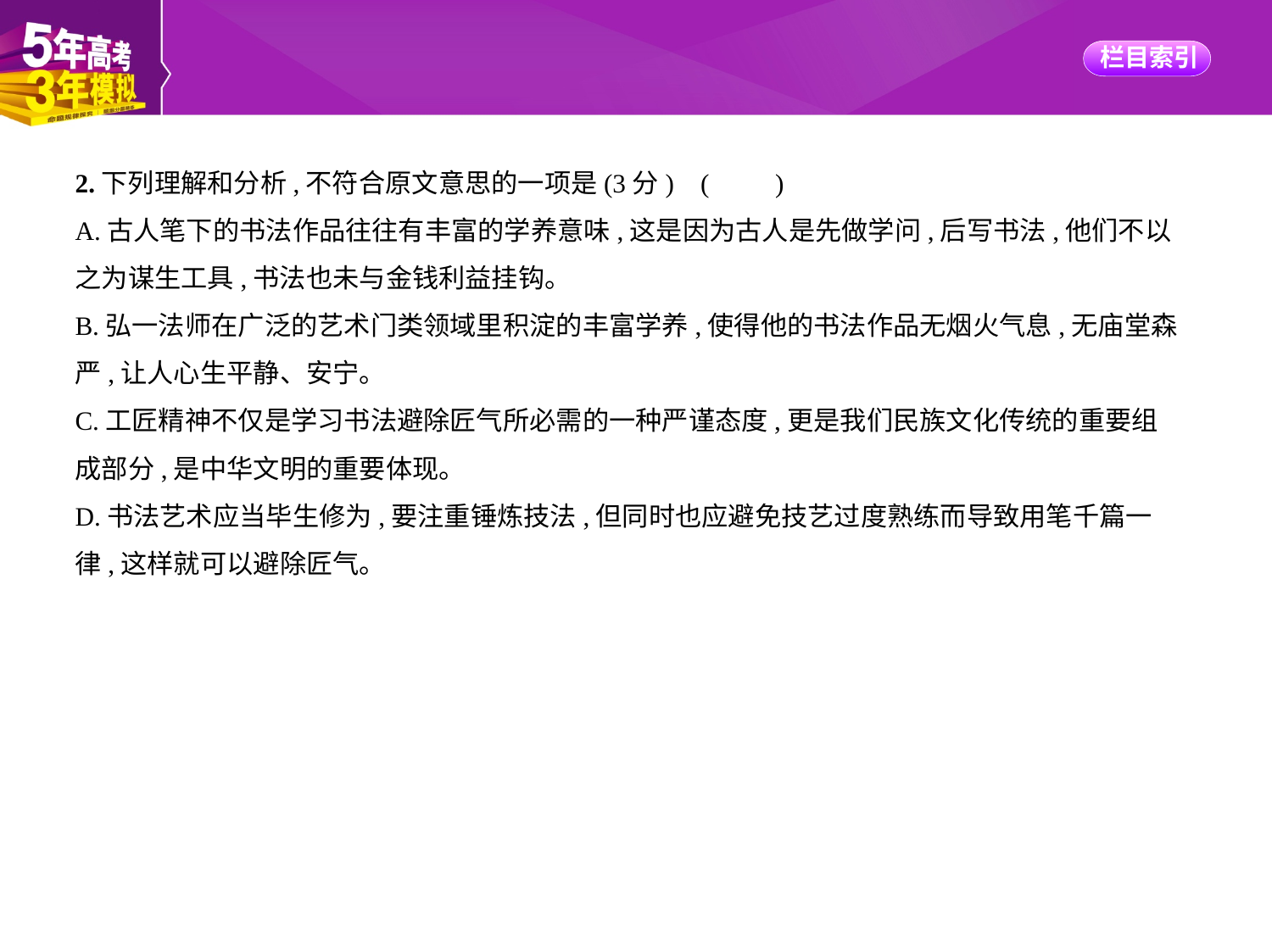

2.下列理解和分析,不符合原文意思的一项是(3分) (　　)
A.古人笔下的书法作品往往有丰富的学养意味,这是因为古人是先做学问,后写书法,他们不以
之为谋生工具,书法也未与金钱利益挂钩。
B.弘一法师在广泛的艺术门类领域里积淀的丰富学养,使得他的书法作品无烟火气息,无庙堂森
严,让人心生平静、安宁。
C.工匠精神不仅是学习书法避除匠气所必需的一种严谨态度,更是我们民族文化传统的重要组
成部分,是中华文明的重要体现。
D.书法艺术应当毕生修为,要注重锤炼技法,但同时也应避免技艺过度熟练而导致用笔千篇一
律,这样就可以避除匠气。